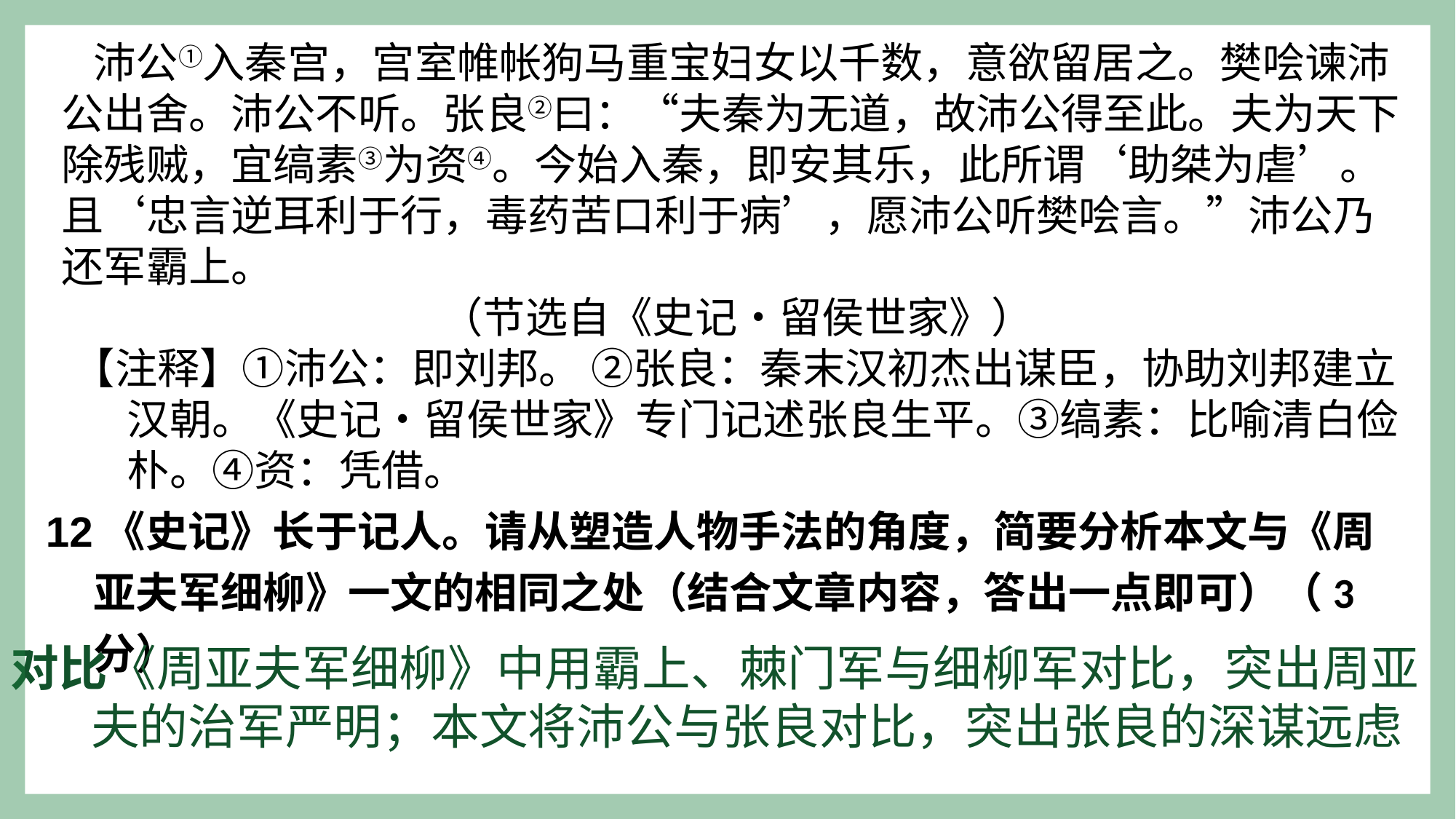

沛公①入秦宫，宫室帷帐狗马重宝妇女以千数，意欲留居之。樊哙谏沛公出舍。沛公不听。张良②曰：“夫秦为无道，故沛公得至此。夫为天下除残贼，宜缟素③为资④。今始入秦，即安其乐，此所谓‘助桀为虐’。且‘忠言逆耳利于行，毒药苦口利于病’，愿沛公听樊哙言。”沛公乃还军霸上。
                                       （节选自《史记•留侯世家》）
【注释】①沛公：即刘邦。 ②张良：秦末汉初杰出谋臣，协助刘邦建立汉朝。《史记•留侯世家》专门记述张良生平。③缟素：比喻清白俭朴。④资：凭借。
12《史记》长于记人。请从塑造人物手法的角度，简要分析本文与《周亚夫军细柳》一文的相同之处（结合文章内容，答出一点即可）（3分）
对比《周亚夫军细柳》中用霸上、棘门军与细柳军对比，突出周亚夫的治军严明；本文将沛公与张良对比，突出张良的深谋远虑